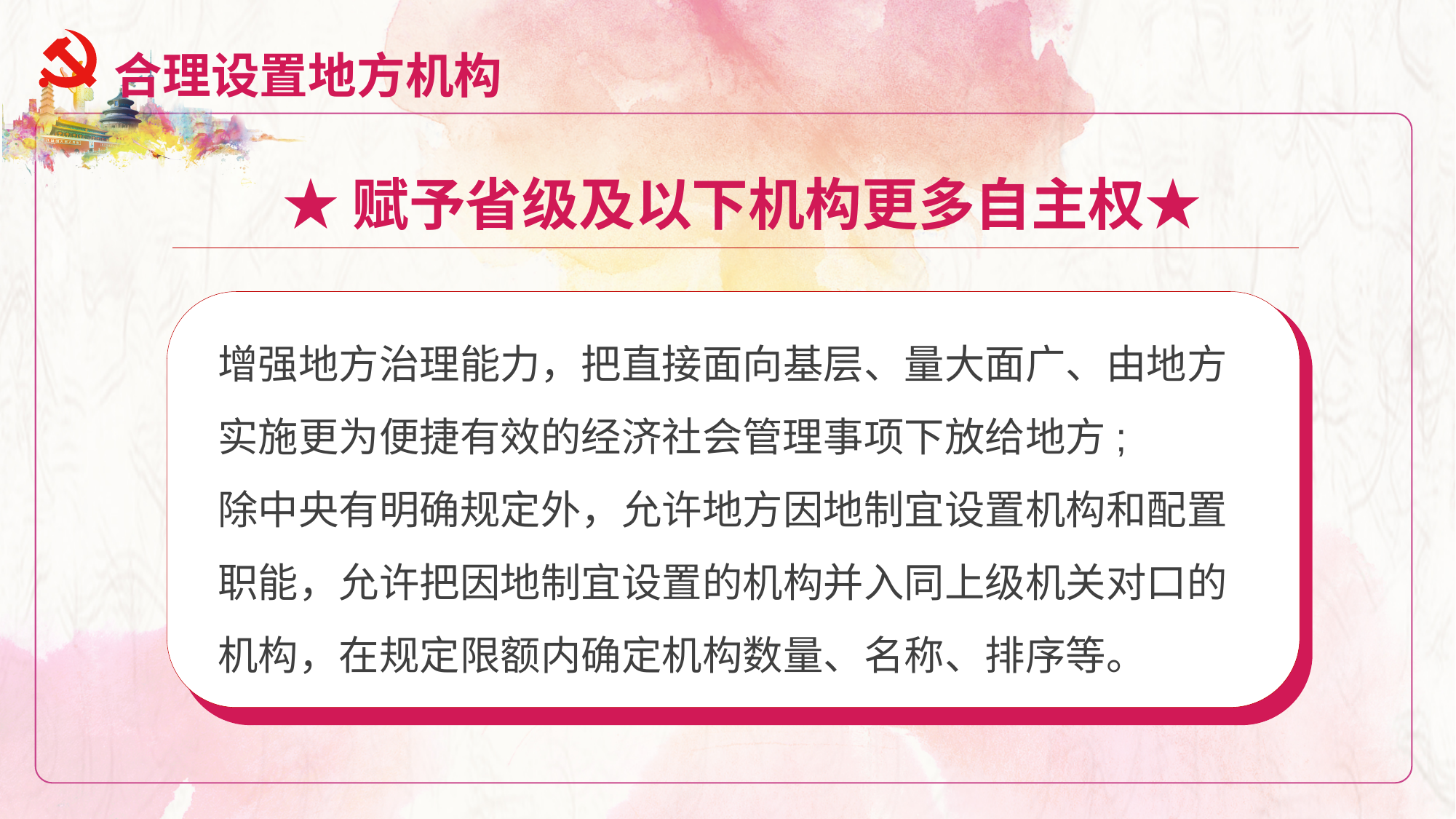

合理设置地方机构
★赋予省级及以下机构更多自主权★

增强地方治理能力，把直接面向基层、量大面广、由地方实施更为便捷有效的经济社会管理事项下放给地方;
除中央有明确规定外，允许地方因地制宜设置机构和配置职能，允许把因地制宜设置的机构并入同上级机关对口的机构，在规定限额内确定机构数量、名称、排序等。